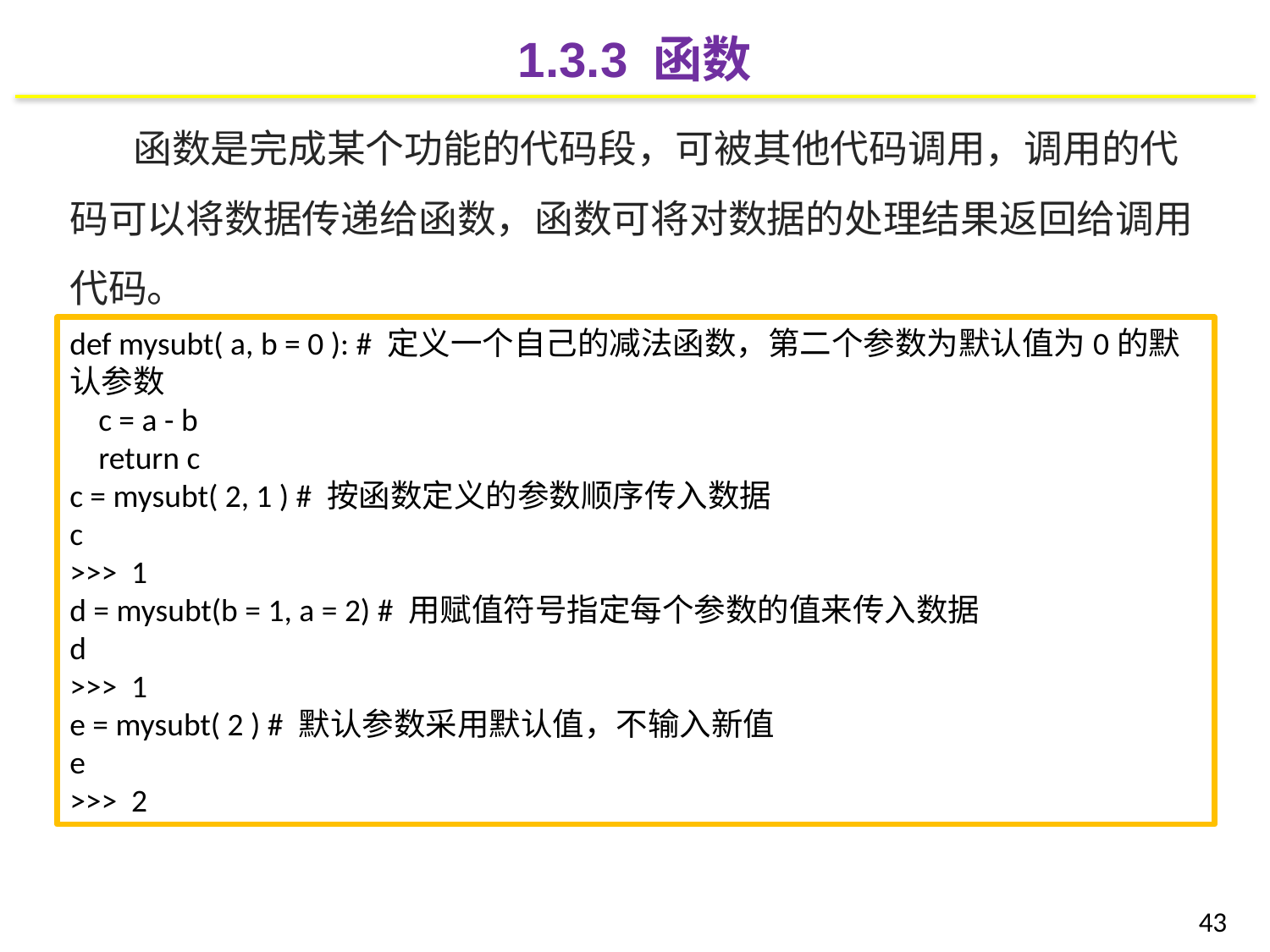

1.3.3 函数
函数是完成某个功能的代码段，可被其他代码调用，调用的代码可以将数据传递给函数，函数可将对数据的处理结果返回给调用代码。
def mysubt( a, b = 0 ): # 定义一个自己的减法函数，第二个参数为默认值为0的默认参数
    c = a - b
    return c
c = mysubt( 2, 1 ) # 按函数定义的参数顺序传入数据
c
>>>  1
d = mysubt(b = 1, a = 2) # 用赋值符号指定每个参数的值来传入数据
d
>>>  1
e = mysubt( 2 ) # 默认参数采用默认值，不输入新值
e
>>>  2
43